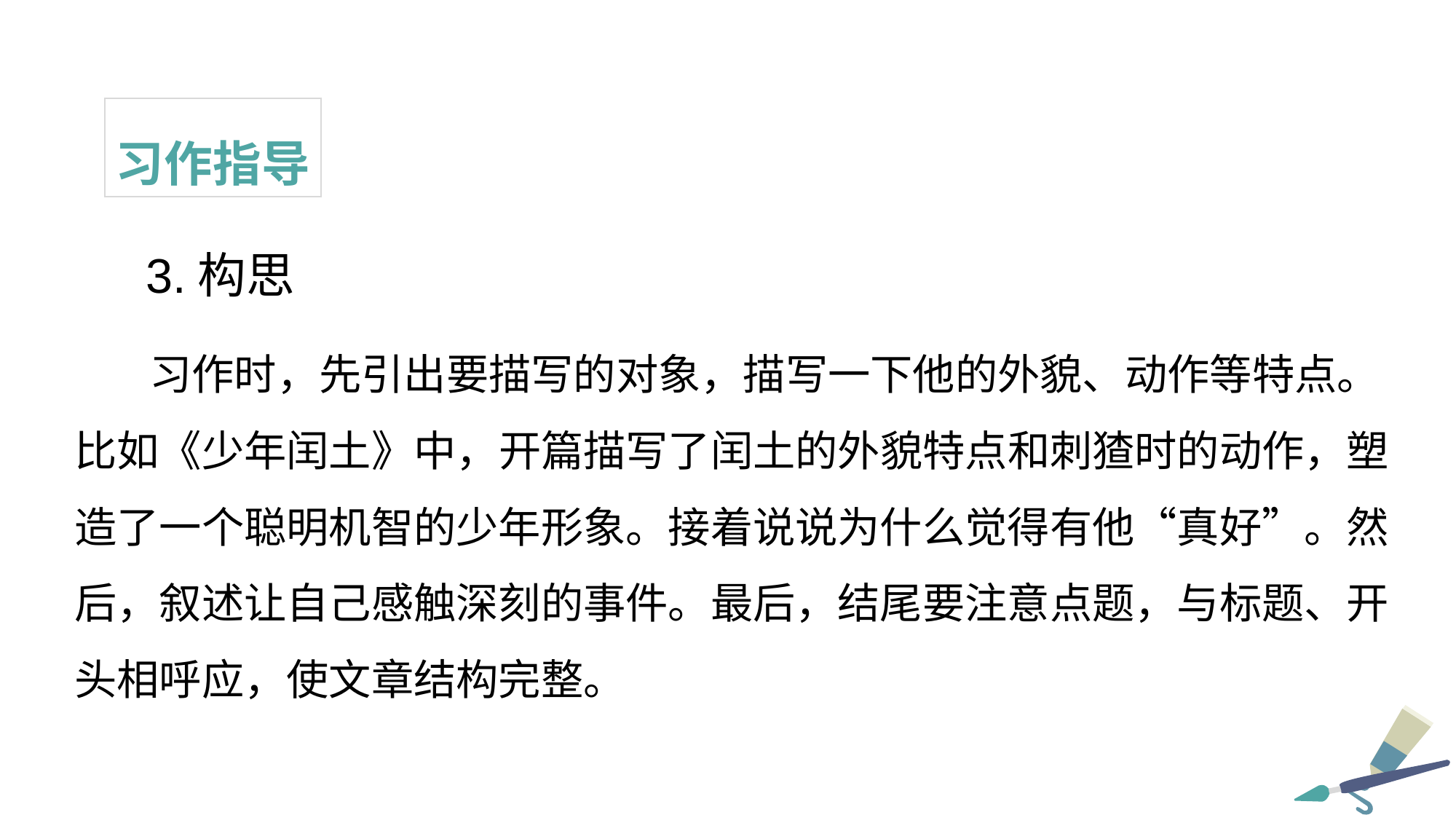

习作指导
3.构思
习作时，先引出要描写的对象，描写一下他的外貌、动作等特点。比如《少年闰土》中，开篇描写了闰土的外貌特点和刺猹时的动作，塑造了一个聪明机智的少年形象。接着说说为什么觉得有他“真好”。然后，叙述让自己感触深刻的事件。最后，结尾要注意点题，与标题、开头相呼应，使文章结构完整。